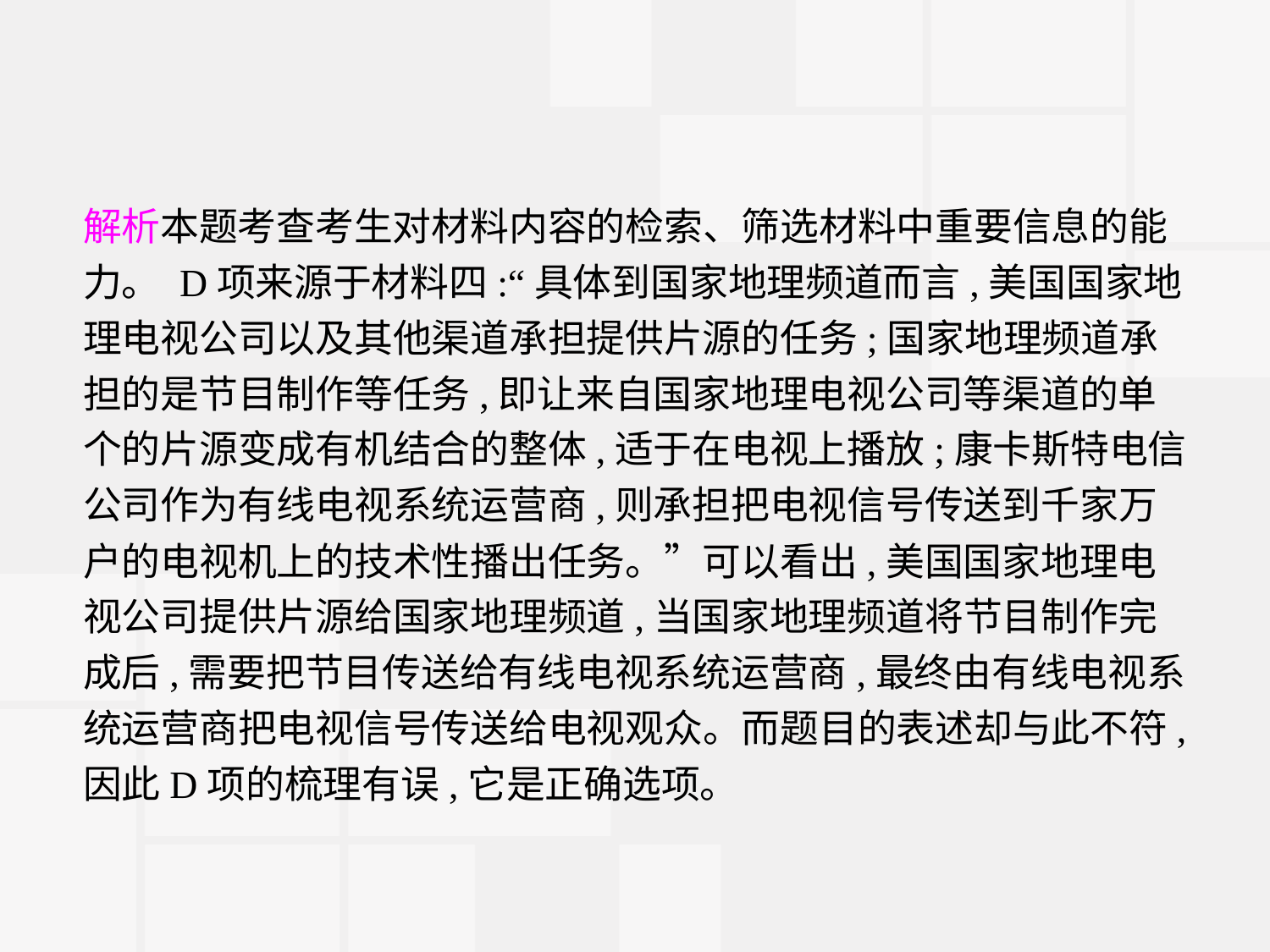

解析本题考查考生对材料内容的检索、筛选材料中重要信息的能力。 D项来源于材料四:“具体到国家地理频道而言,美国国家地理电视公司以及其他渠道承担提供片源的任务;国家地理频道承担的是节目制作等任务,即让来自国家地理电视公司等渠道的单个的片源变成有机结合的整体,适于在电视上播放;康卡斯特电信公司作为有线电视系统运营商,则承担把电视信号传送到千家万户的电视机上的技术性播出任务。”可以看出,美国国家地理电视公司提供片源给国家地理频道,当国家地理频道将节目制作完成后,需要把节目传送给有线电视系统运营商,最终由有线电视系统运营商把电视信号传送给电视观众。而题目的表述却与此不符,因此D项的梳理有误,它是正确选项。